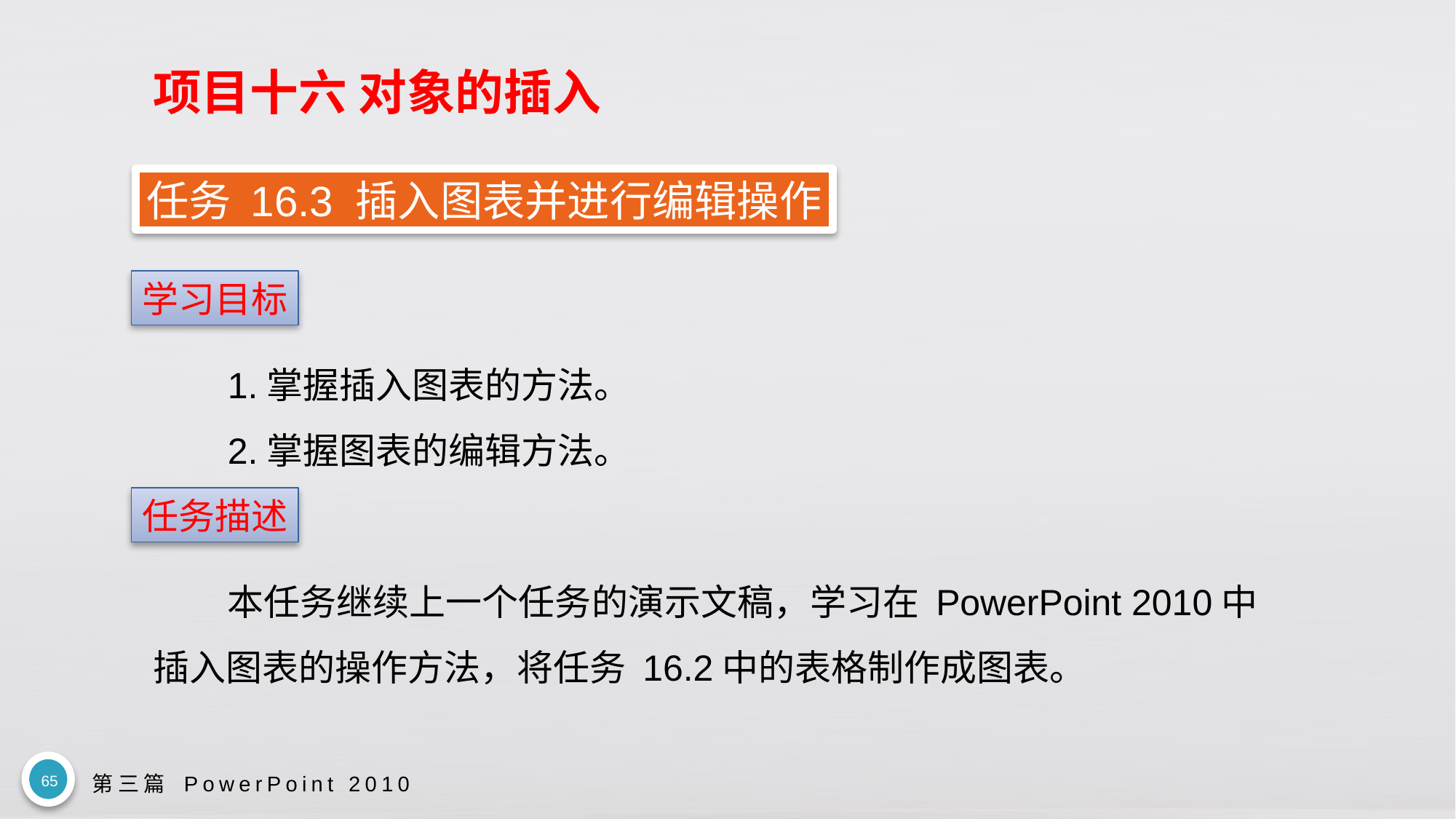

# 项目十六 对象的插入
任务 16.3 插入图表并进行编辑操作
学习目标
1.掌握插入图表的方法。
2.掌握图表的编辑方法。
任务描述
本任务继续上一个任务的演示文稿，学习在 PowerPoint 2010中插入图表的操作方法，将任务 16.2中的表格制作成图表。
65